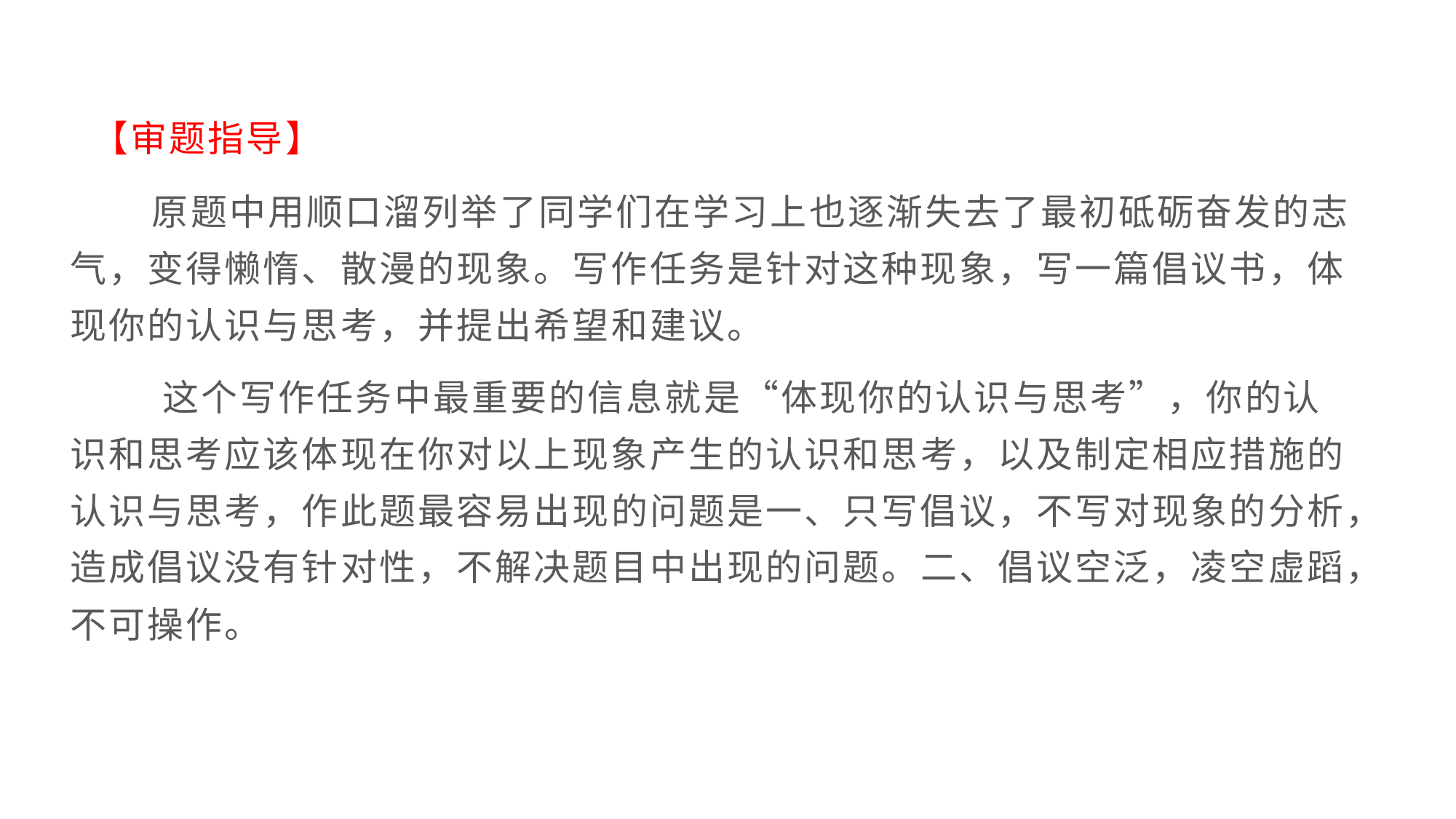

【审题指导】
       原题中用顺口溜列举了同学们在学习上也逐渐失去了最初砥砺奋发的志气，变得懒惰、散漫的现象。写作任务是针对这种现象，写一篇倡议书，体现你的认识与思考，并提出希望和建议。
        这个写作任务中最重要的信息就是“体现你的认识与思考”，你的认识和思考应该体现在你对以上现象产生的认识和思考，以及制定相应措施的认识与思考，作此题最容易出现的问题是一、只写倡议，不写对现象的分析，造成倡议没有针对性，不解决题目中出现的问题。二、倡议空泛，凌空虚蹈，不可操作。